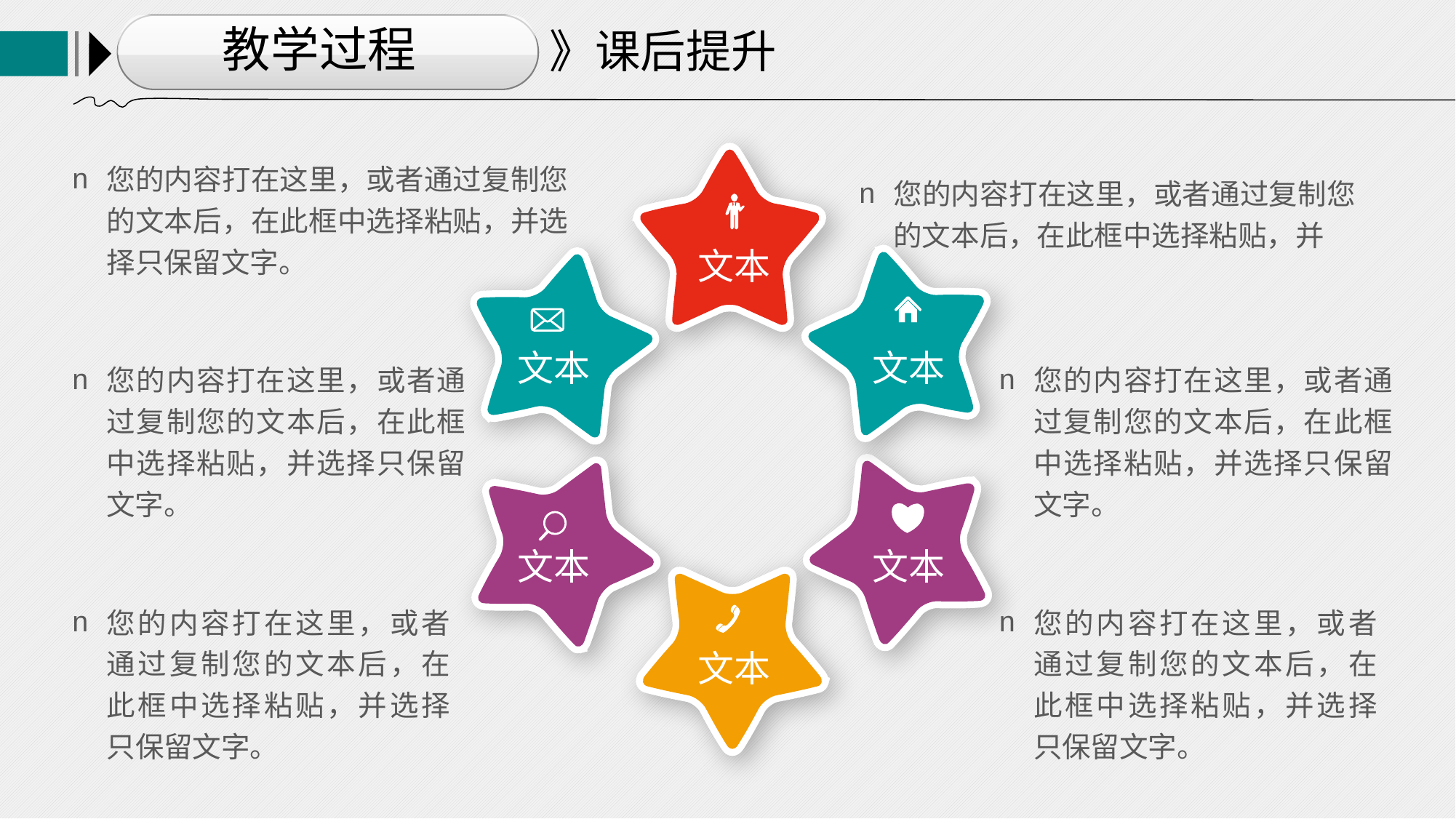

教学过程

》课后提升

文本

文本
文本

文本
文本

文本
您的内容打在这里，或者通过复制您的文本后，在此框中选择粘贴，并选择只保留文字。
您的内容打在这里，或者通过复制您的文本后，在此框中选择粘贴，并
您的内容打在这里，或者通过复制您的文本后，在此框中选择粘贴，并选择只保留文字。
您的内容打在这里，或者通过复制您的文本后，在此框中选择粘贴，并选择只保留文字。
您的内容打在这里，或者通过复制您的文本后，在此框中选择粘贴，并选择只保留文字。
您的内容打在这里，或者通过复制您的文本后，在此框中选择粘贴，并选择只保留文字。